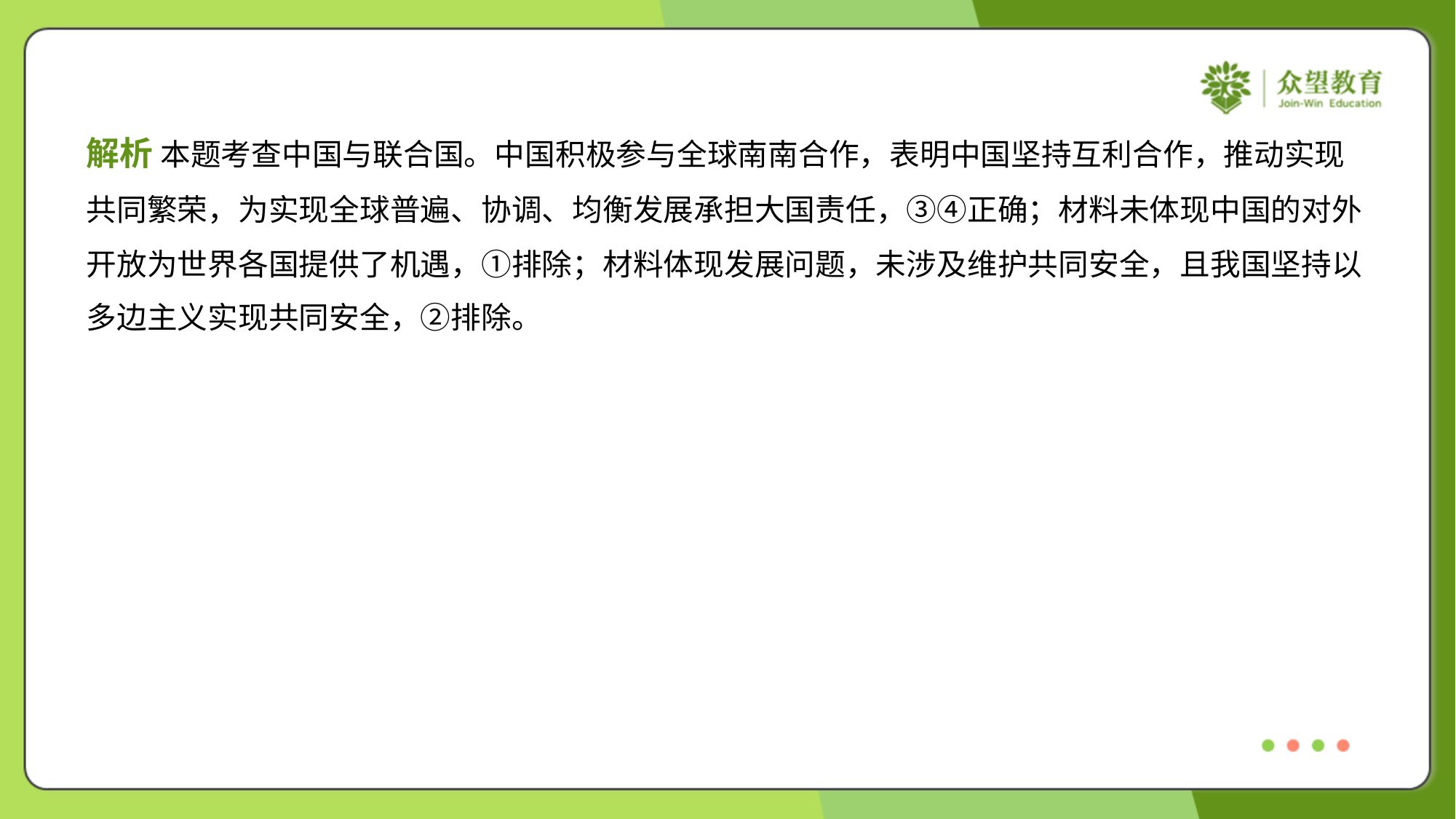

解析 本题考查中国与联合国。中国积极参与全球南南合作，表明中国坚持互利合作，推动实现
共同繁荣，为实现全球普遍、协调、均衡发展承担大国责任，③④正确；材料未体现中国的对外
开放为世界各国提供了机遇，①排除；材料体现发展问题，未涉及维护共同安全，且我国坚持以
多边主义实现共同安全，②排除。